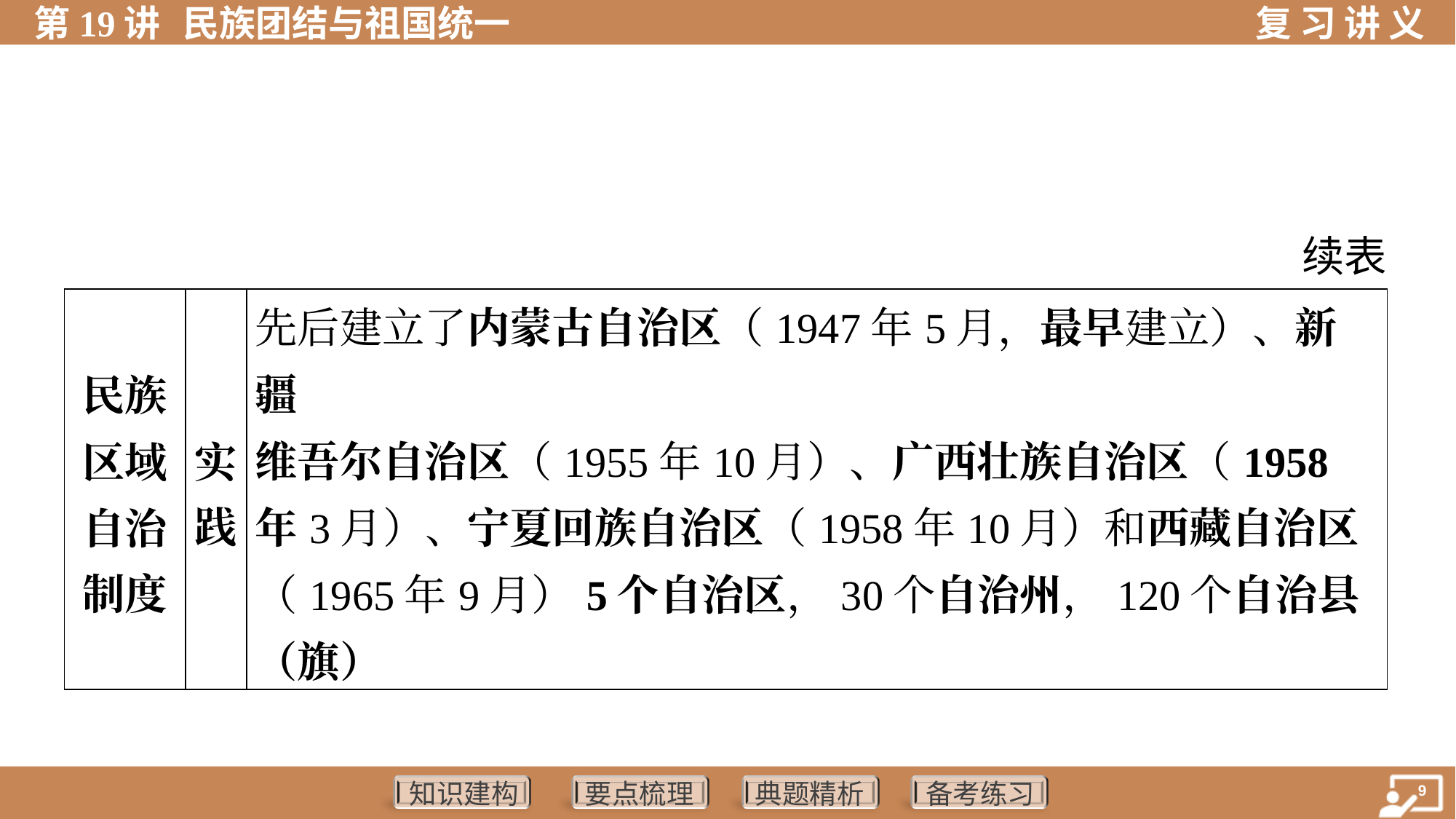

续表
| 民族 区域 自治 制度 | 实 践 | 先后建立了内蒙古自治区（1947年5月，最早建立）、新疆 维吾尔自治区（1955年10月）、广西壮族自治区（1958年3月）、宁夏回族自治区（1958年10月）和西藏自治区（1965年9月）5个自治区，30个自治州，120个自治县（旗） |
| --- | --- | --- |